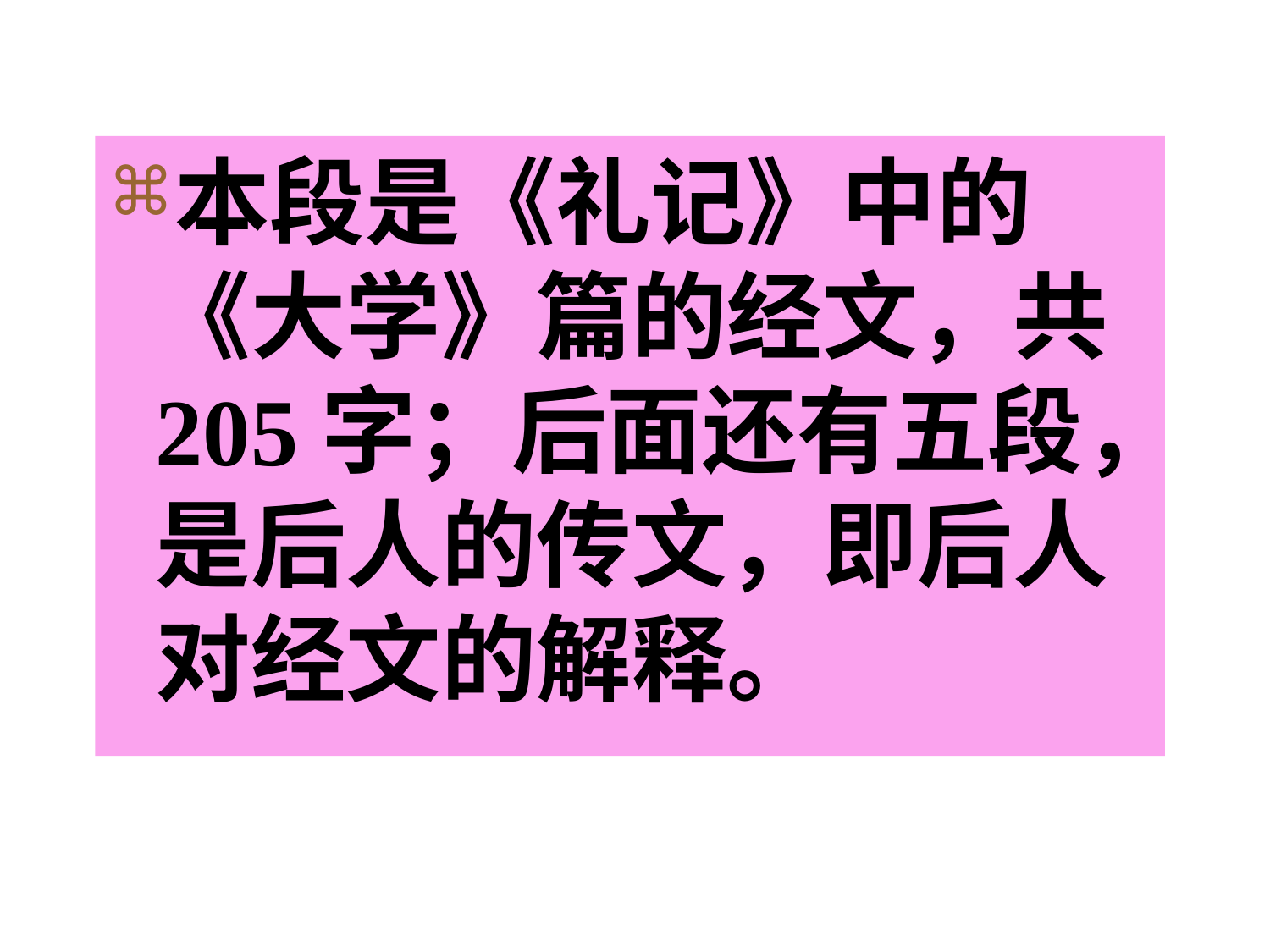

# 本段是《礼记》中的《大学》篇的经文，共205字；后面还有五段，是后人的传文，即后人对经文的解释。